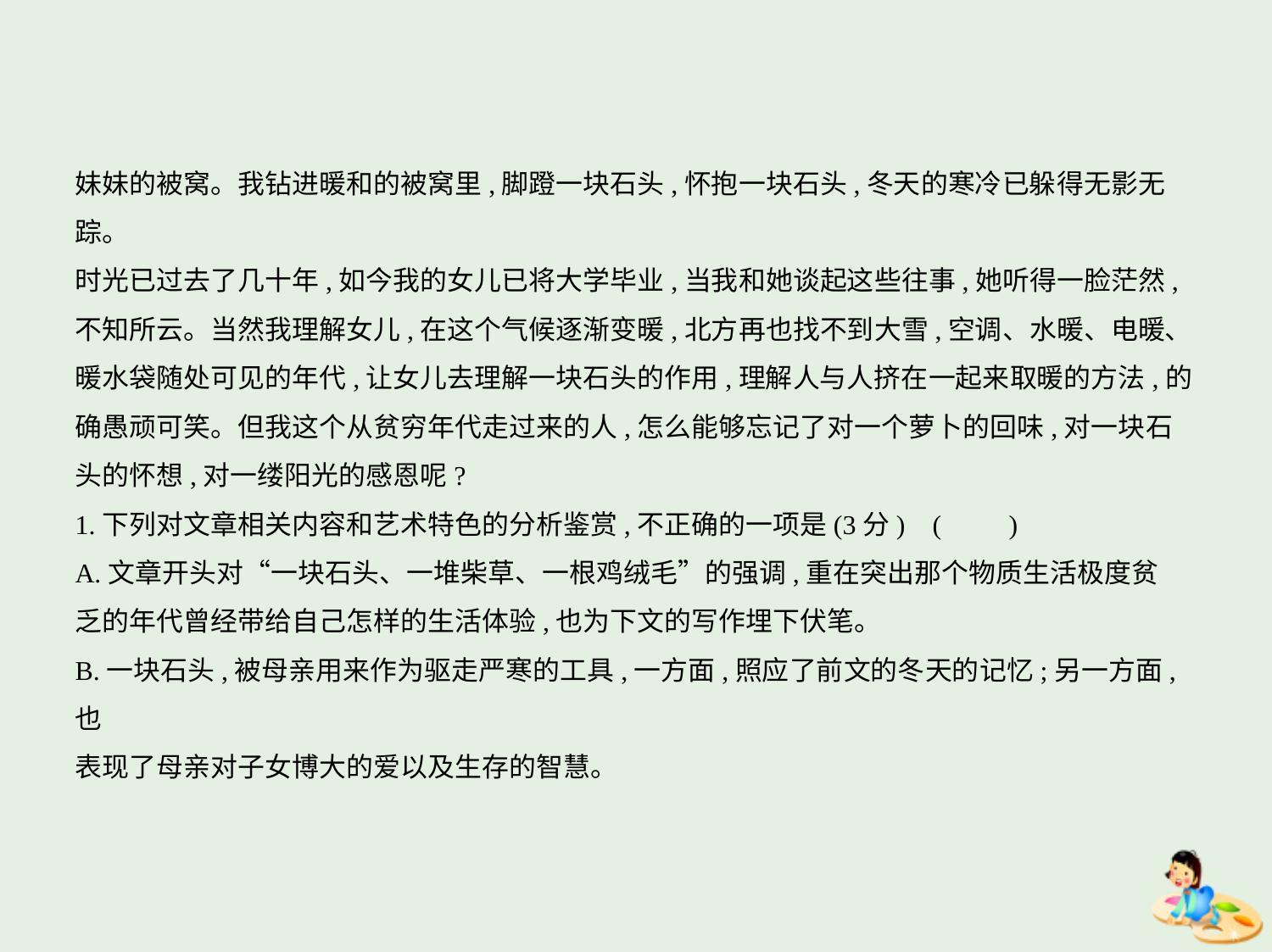

妹妹的被窝。我钻进暖和的被窝里,脚蹬一块石头,怀抱一块石头,冬天的寒冷已躲得无影无
踪。
时光已过去了几十年,如今我的女儿已将大学毕业,当我和她谈起这些往事,她听得一脸茫然,
不知所云。当然我理解女儿,在这个气候逐渐变暖,北方再也找不到大雪,空调、水暖、电暖、
暖水袋随处可见的年代,让女儿去理解一块石头的作用,理解人与人挤在一起来取暖的方法,的
确愚顽可笑。但我这个从贫穷年代走过来的人,怎么能够忘记了对一个萝卜的回味,对一块石
头的怀想,对一缕阳光的感恩呢?
1.下列对文章相关内容和艺术特色的分析鉴赏,不正确的一项是(3分) (　　)
A.文章开头对“一块石头、一堆柴草、一根鸡绒毛”的强调,重在突出那个物质生活极度贫
乏的年代曾经带给自己怎样的生活体验,也为下文的写作埋下伏笔。
B.一块石头,被母亲用来作为驱走严寒的工具,一方面,照应了前文的冬天的记忆;另一方面,也
表现了母亲对子女博大的爱以及生存的智慧。